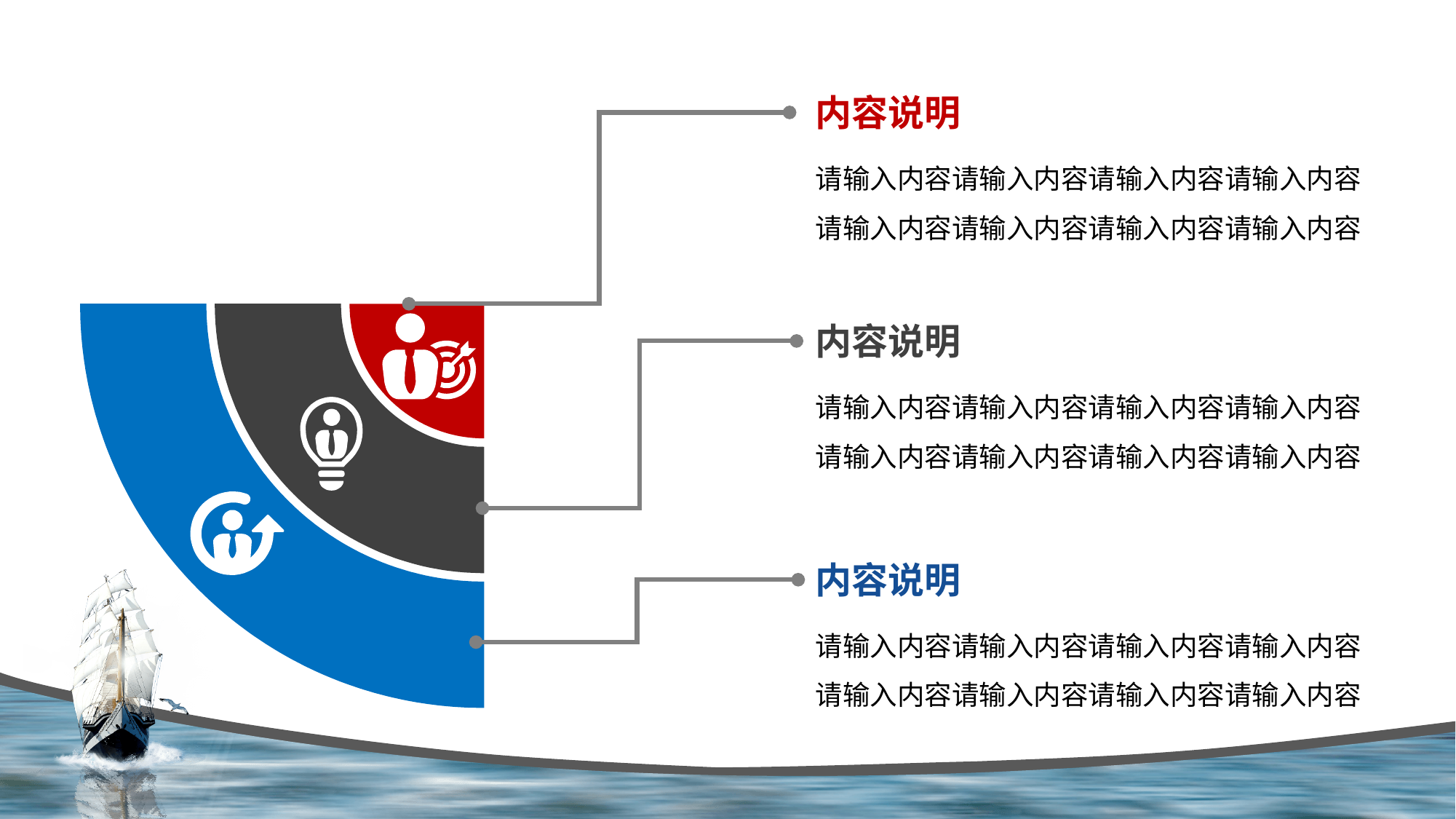

内容说明
请输入内容请输入内容请输入内容请输入内容
请输入内容请输入内容请输入内容请输入内容

内容说明
请输入内容请输入内容请输入内容请输入内容
请输入内容请输入内容请输入内容请输入内容

内容说明
请输入内容请输入内容请输入内容请输入内容
请输入内容请输入内容请输入内容请输入内容